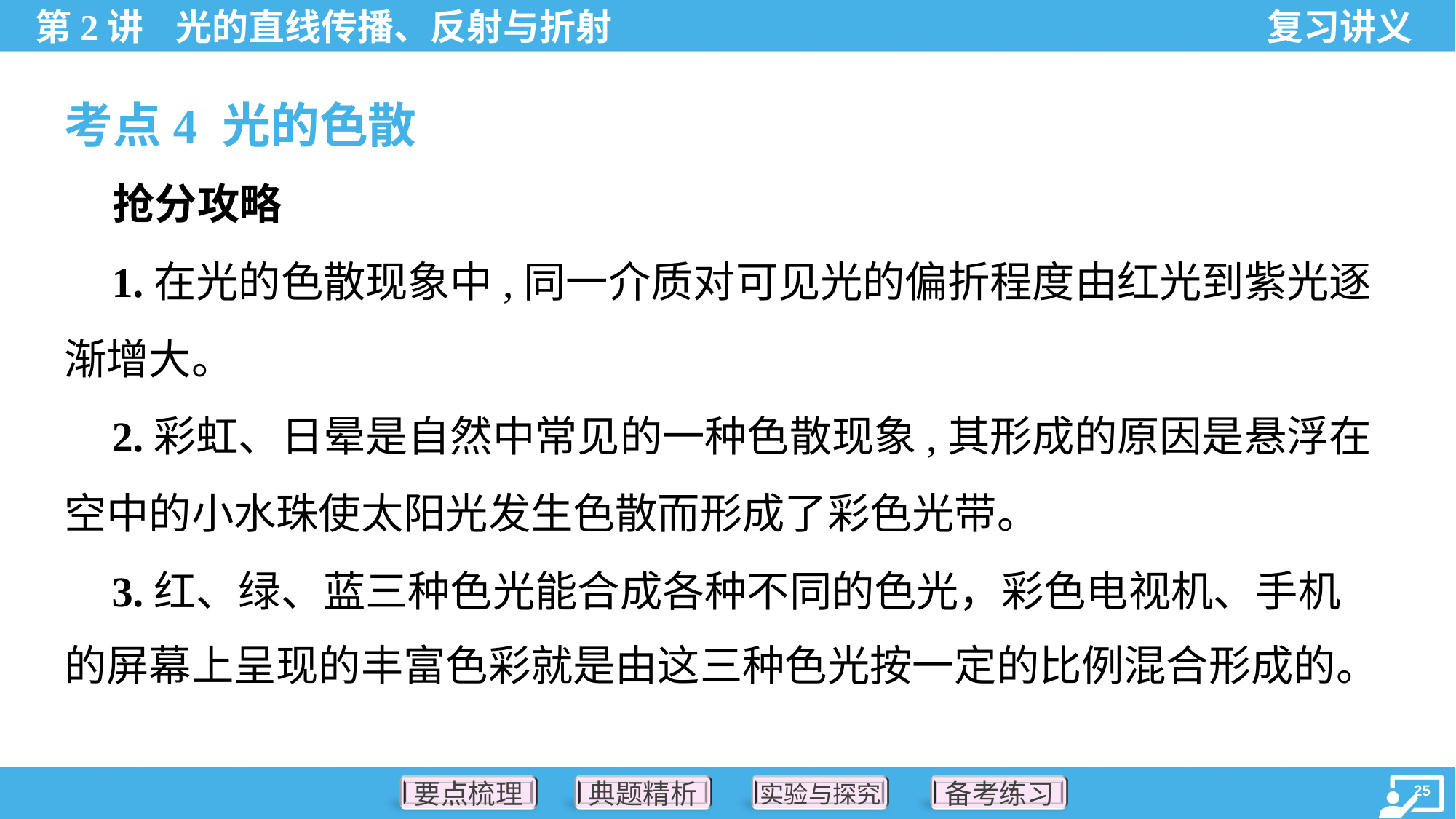

考点4 光的色散
    抢分攻略
    1.在光的色散现象中,同一介质对可见光的偏折程度由红光到紫光逐
渐增大。
    2.彩虹、日晕是自然中常见的一种色散现象,其形成的原因是悬浮在
空中的小水珠使太阳光发生色散而形成了彩色光带。
    3.红、绿、蓝三种色光能合成各种不同的色光，彩色电视机、手机
的屏幕上呈现的丰富色彩就是由这三种色光按一定的比例混合形成的。